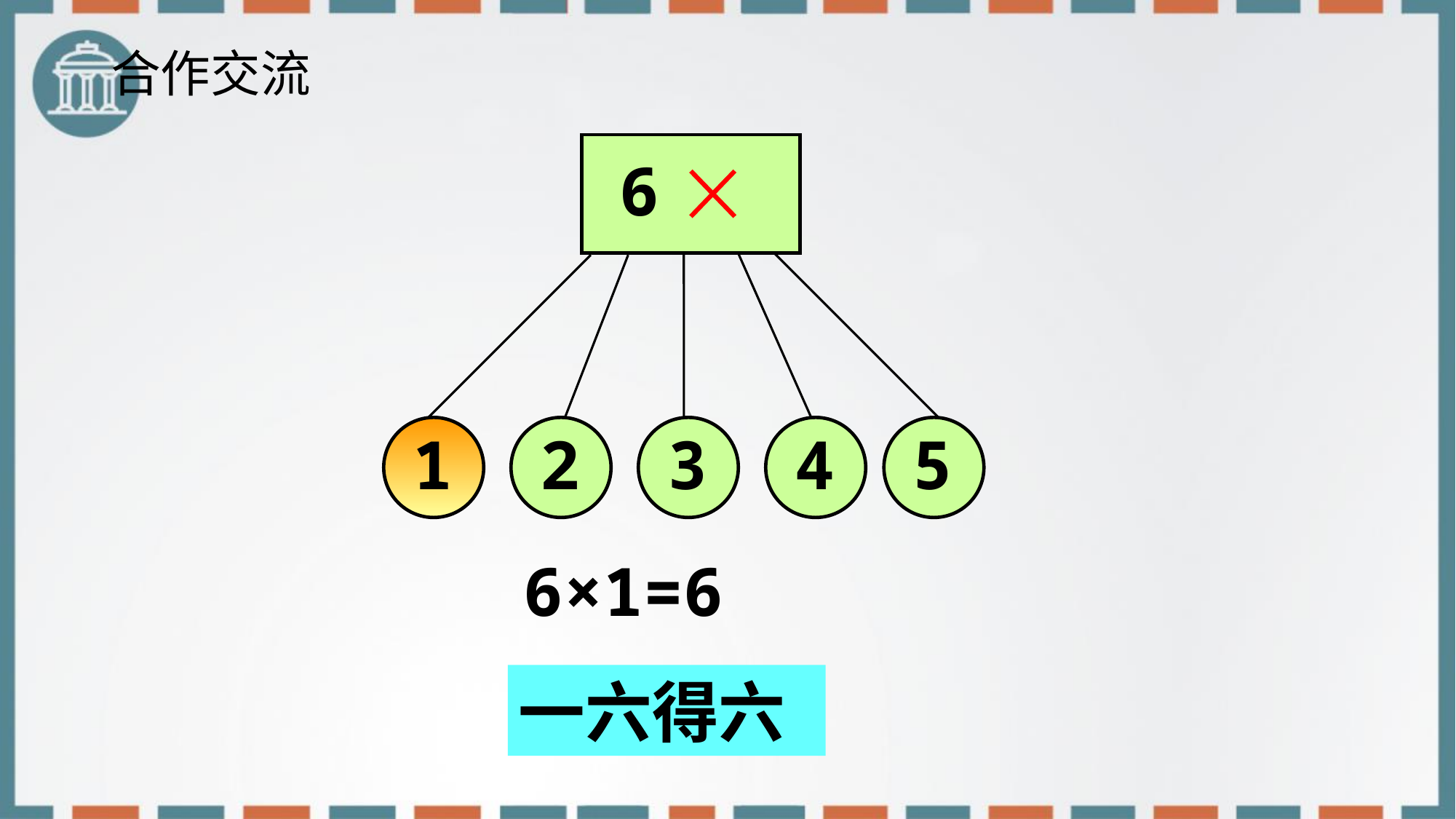

# 合作交流

6

1

2

3

4

5
6×1=6
一六得六